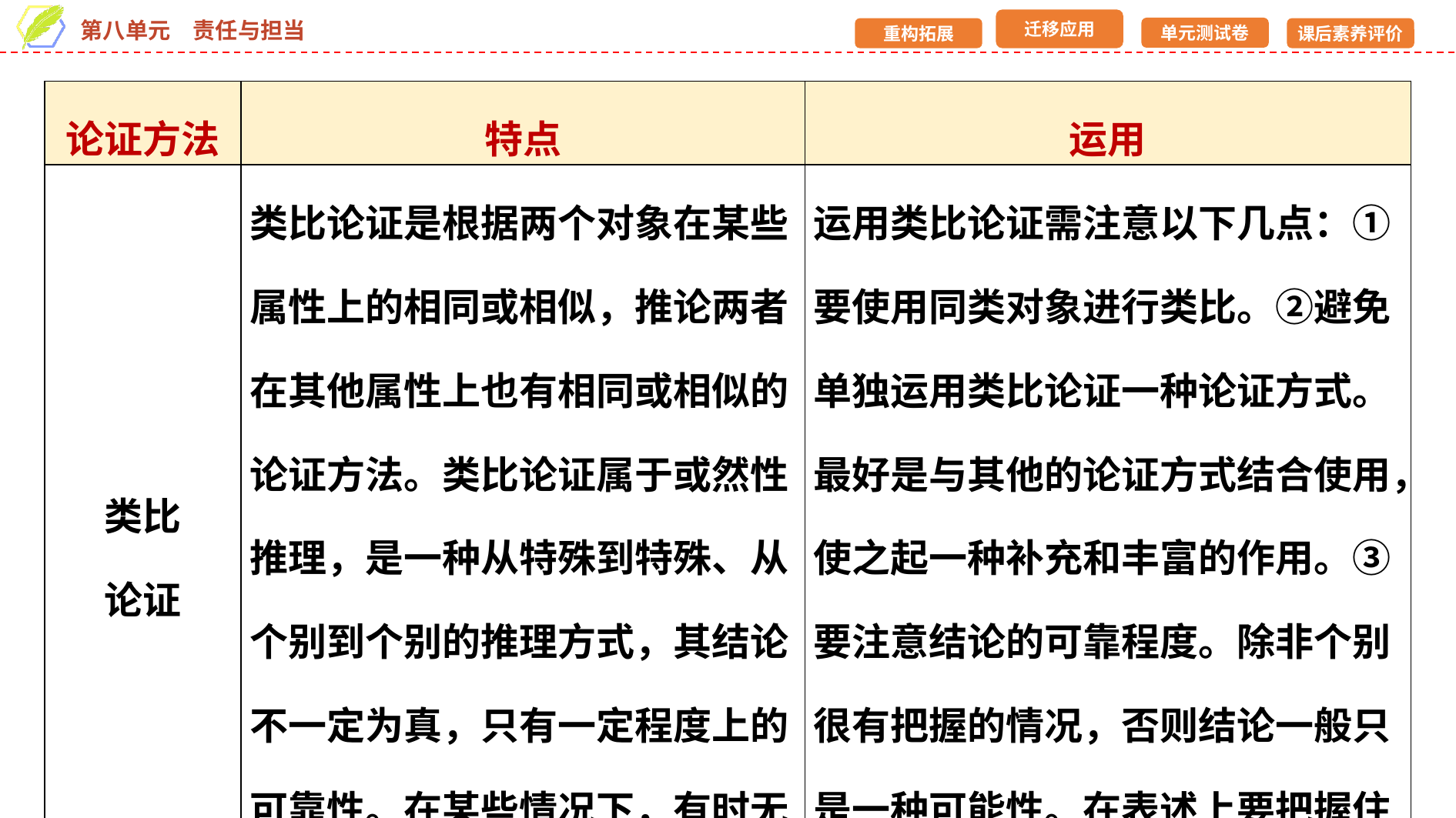

| 论证方法 | 特点 | 运用 |
| --- | --- | --- |
| 类比 论证 | 类比论证是根据两个对象在某些属性上的相同或相似，推论两者在其他属性上也有相同或相似的论证方法。类比论证属于或然性推理，是一种从特殊到特殊、从个别到个别的推理方式，其结论不一定为真，只有一定程度上的可靠性。在某些情况下，有时无法获得更确切的论据 | 运用类比论证需注意以下几点：①要使用同类对象进行类比。②避免单独运用类比论证一种论证方式。最好是与其他的论证方式结合使用，使之起一种补充和丰富的作用。③要注意结论的可靠程度。除非个别很有把握的情况，否则结论一般只是一种可能性。在表述上要把握住分寸，不可绝对化 |